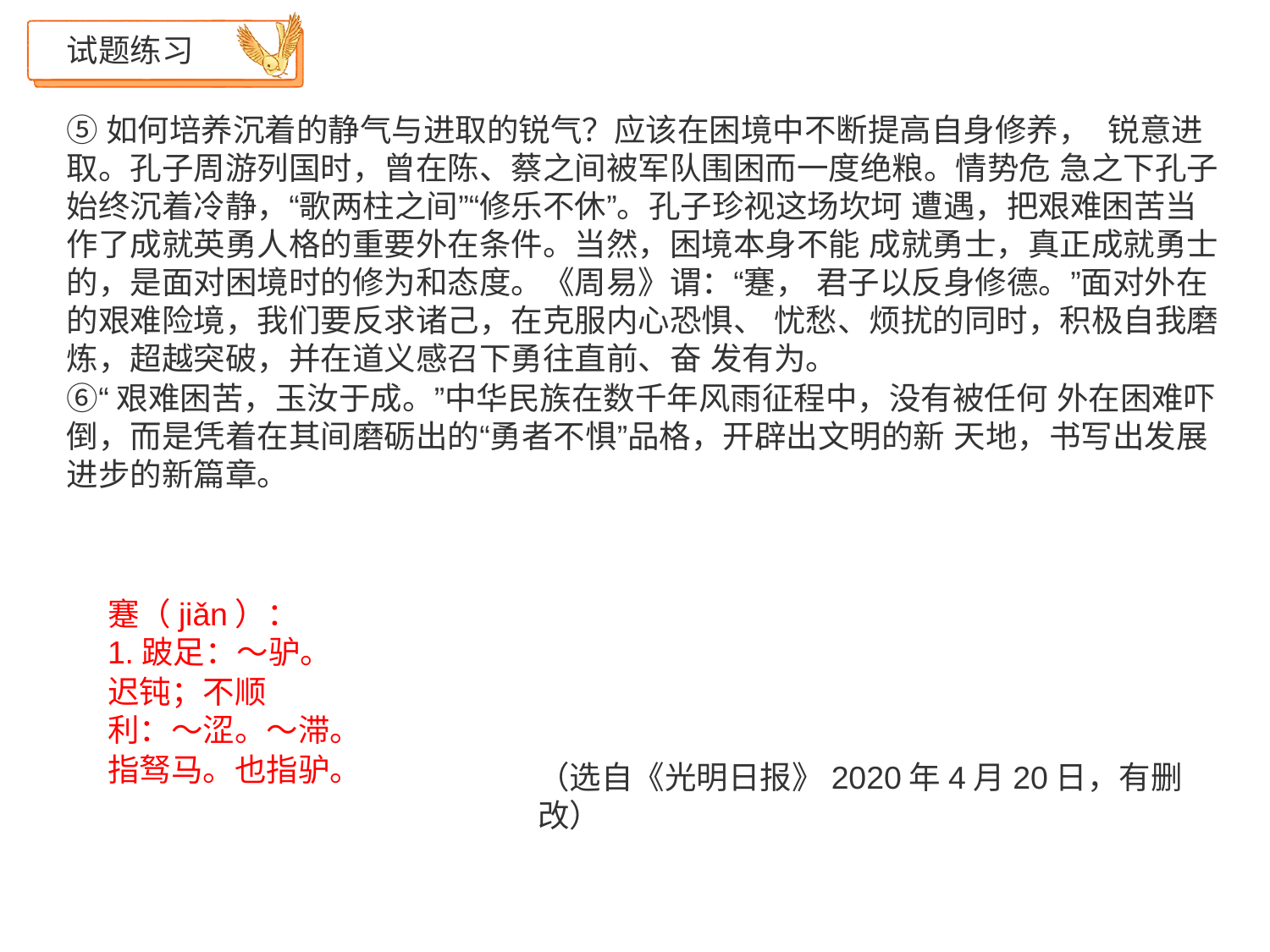

试题练习

⑤如何培养沉着的静气与进取的锐气？应该在困境中不断提高自身修养，  锐意进取。孔子周游列国时，曾在陈、蔡之间被军队围困而一度绝粮。情势危 急之下孔子始终沉着冷静，“歌两柱之间”“修乐不休”。孔子珍视这场坎坷 遭遇，把艰难困苦当作了成就英勇人格的重要外在条件。当然，困境本身不能 成就勇士，真正成就勇士的，是面对困境时的修为和态度。《周易》谓：“蹇， 君子以反身修德。”面对外在的艰难险境，我们要反求诸己，在克服内心恐惧、 忧愁、烦扰的同时，积极自我磨炼，超越突破，并在道义感召下勇往直前、奋 发有为。
⑥“艰难困苦，玉汝于成。”中华民族在数千年风雨征程中，没有被任何 外在困难吓倒，而是凭着在其间磨砺出的“勇者不惧”品格，开辟出文明的新 天地，书写出发展进步的新篇章。
蹇（jiǎn）：  1.跛足：～驴。
迟钝；不顺利：～涩。～滞。
指驽马。也指驴。
（选自《光明日报》2020年4月20日，有删改）